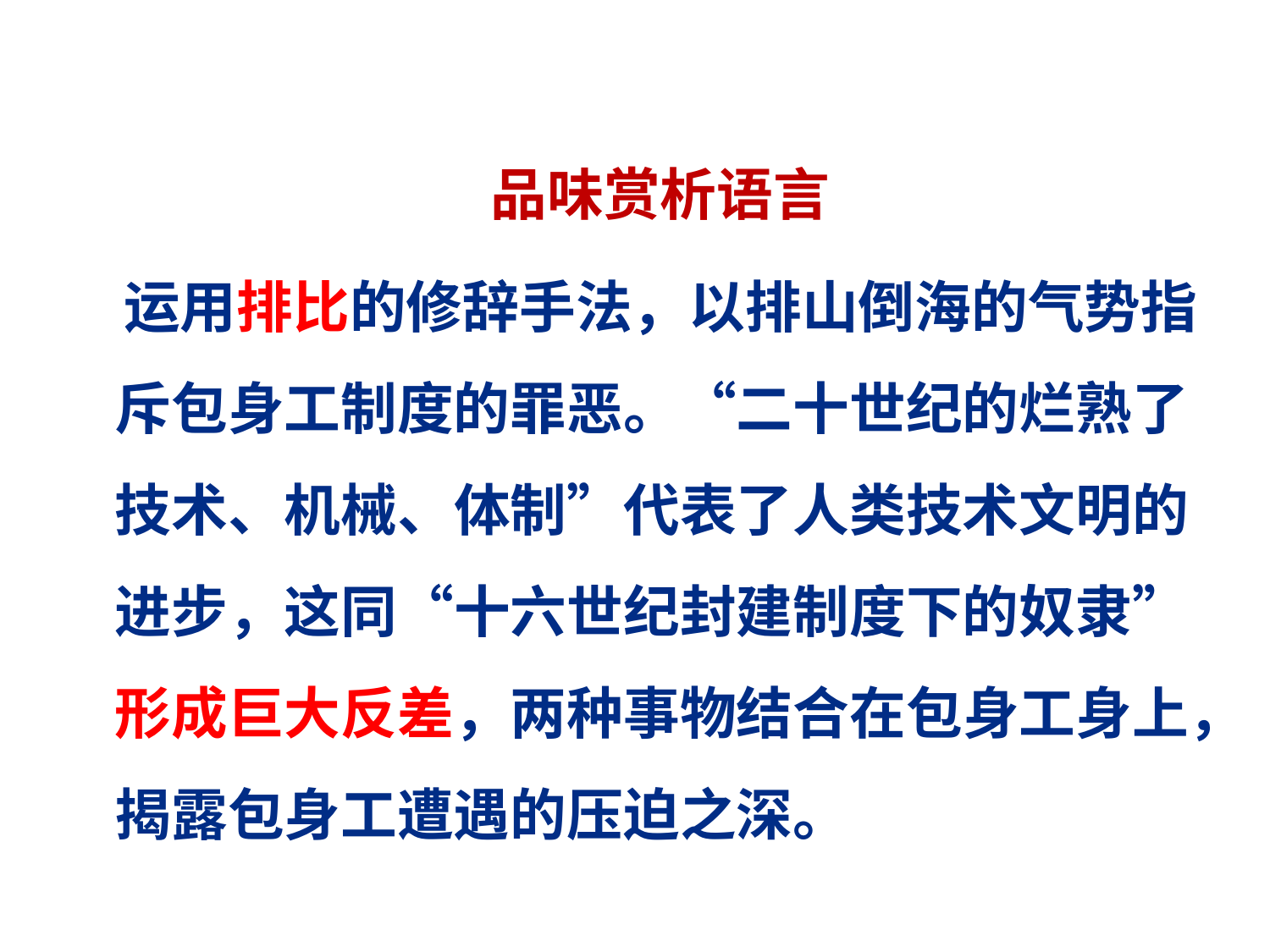

# 品味赏析语言
      运用排比的修辞手法，以排山倒海的气势指斥包身工制度的罪恶。“二十世纪的烂熟了技术、机械、体制”代表了人类技术文明的进步，这同“十六世纪封建制度下的奴隶”形成巨大反差，两种事物结合在包身工身上，揭露包身工遭遇的压迫之深。